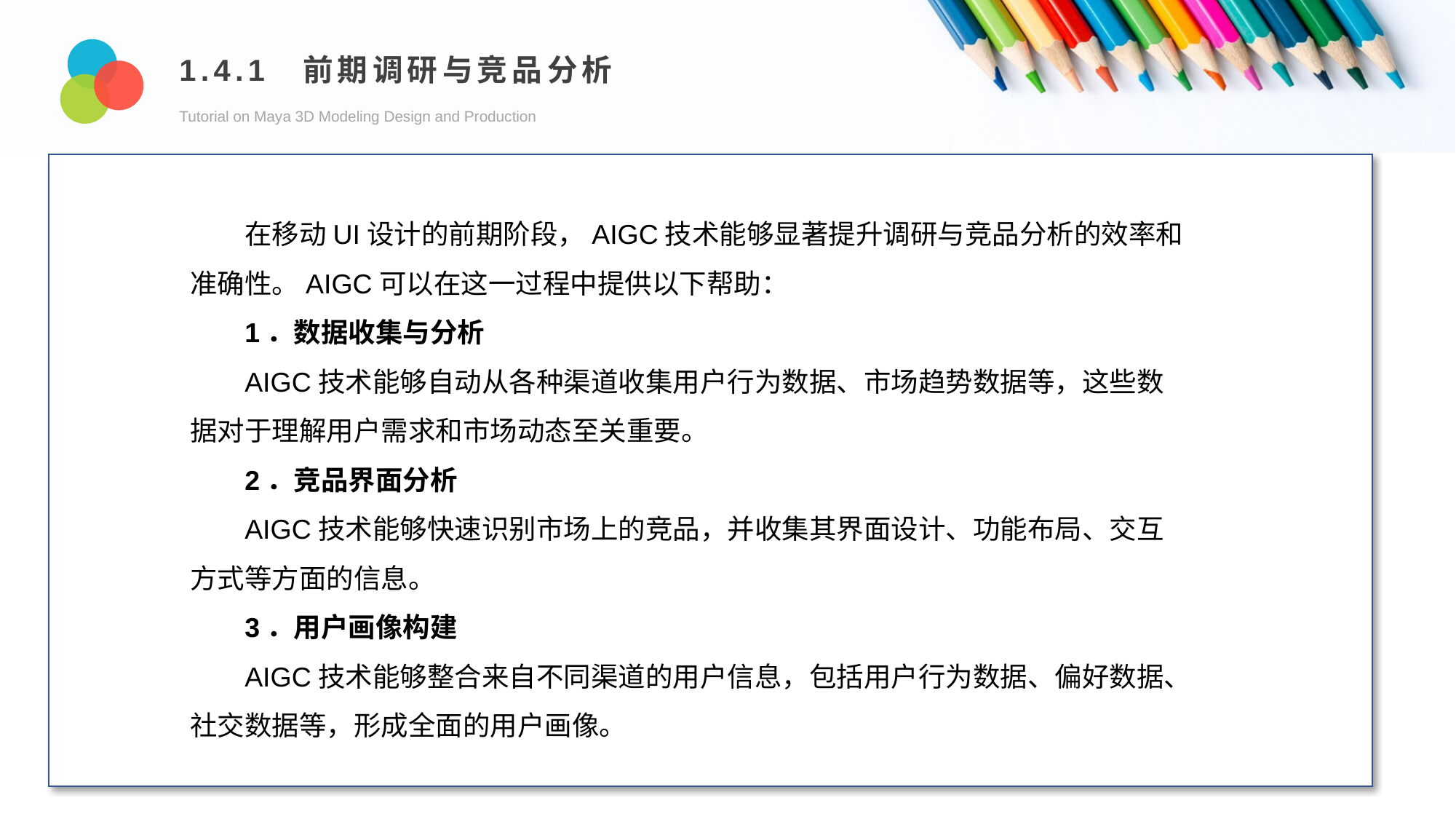

1.4.1  前期调研与竞品分析
Tutorial on Maya 3D Modeling Design and Production
Design and Production
在移动UI设计的前期阶段，AIGC技术能够显著提升调研与竞品分析的效率和准确性。AIGC可以在这一过程中提供以下帮助：
1．数据收集与分析
AIGC技术能够自动从各种渠道收集用户行为数据、市场趋势数据等，这些数据对于理解用户需求和市场动态至关重要。
2．竞品界面分析
AIGC技术能够快速识别市场上的竞品，并收集其界面设计、功能布局、交互方式等方面的信息。
3．用户画像构建
AIGC技术能够整合来自不同渠道的用户信息，包括用户行为数据、偏好数据、社交数据等，形成全面的用户画像。